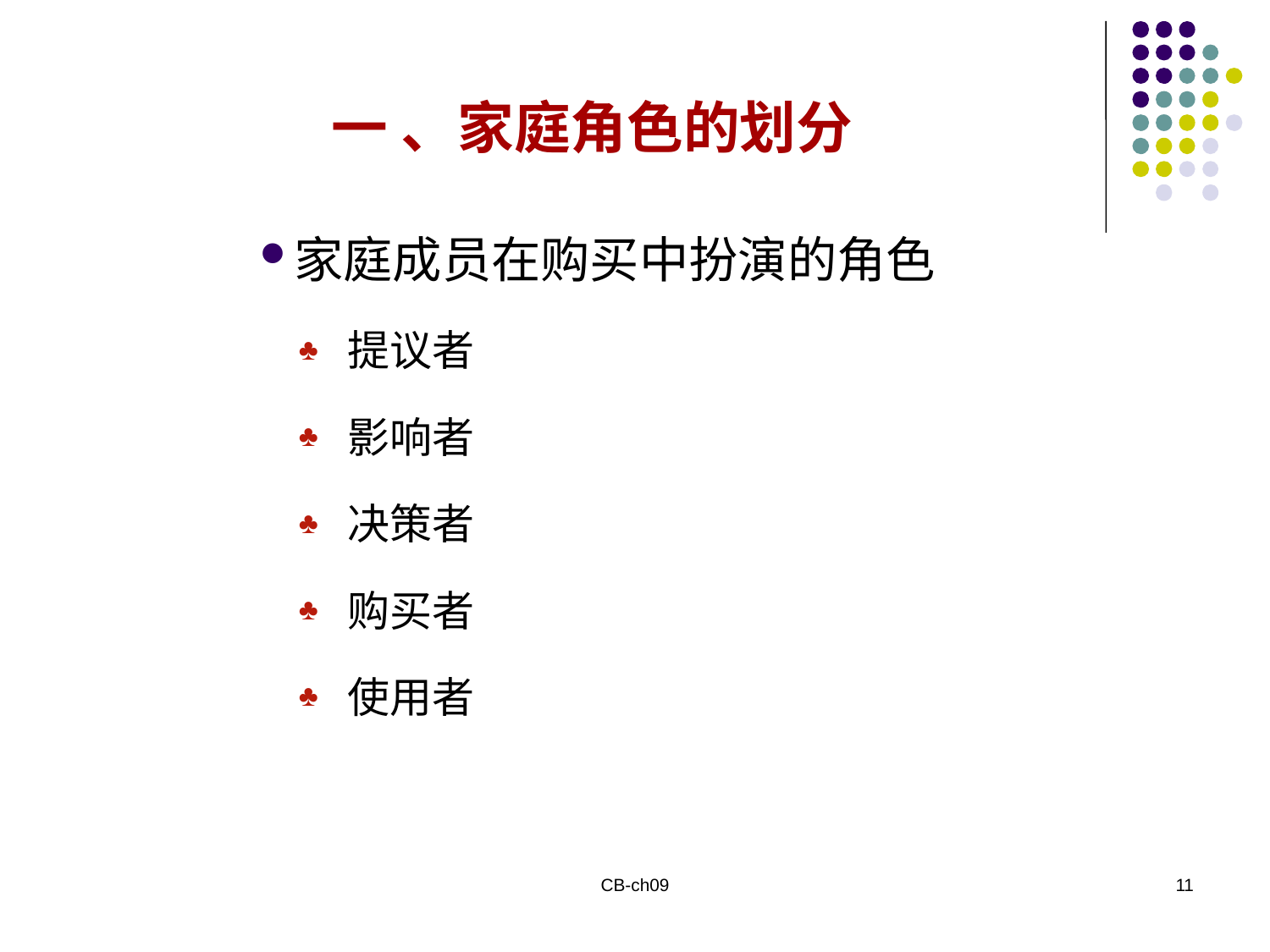

一 、家庭角色的划分
家庭成员在购买中扮演的角色
提议者
影响者
决策者
购买者
使用者

CB-ch09
11